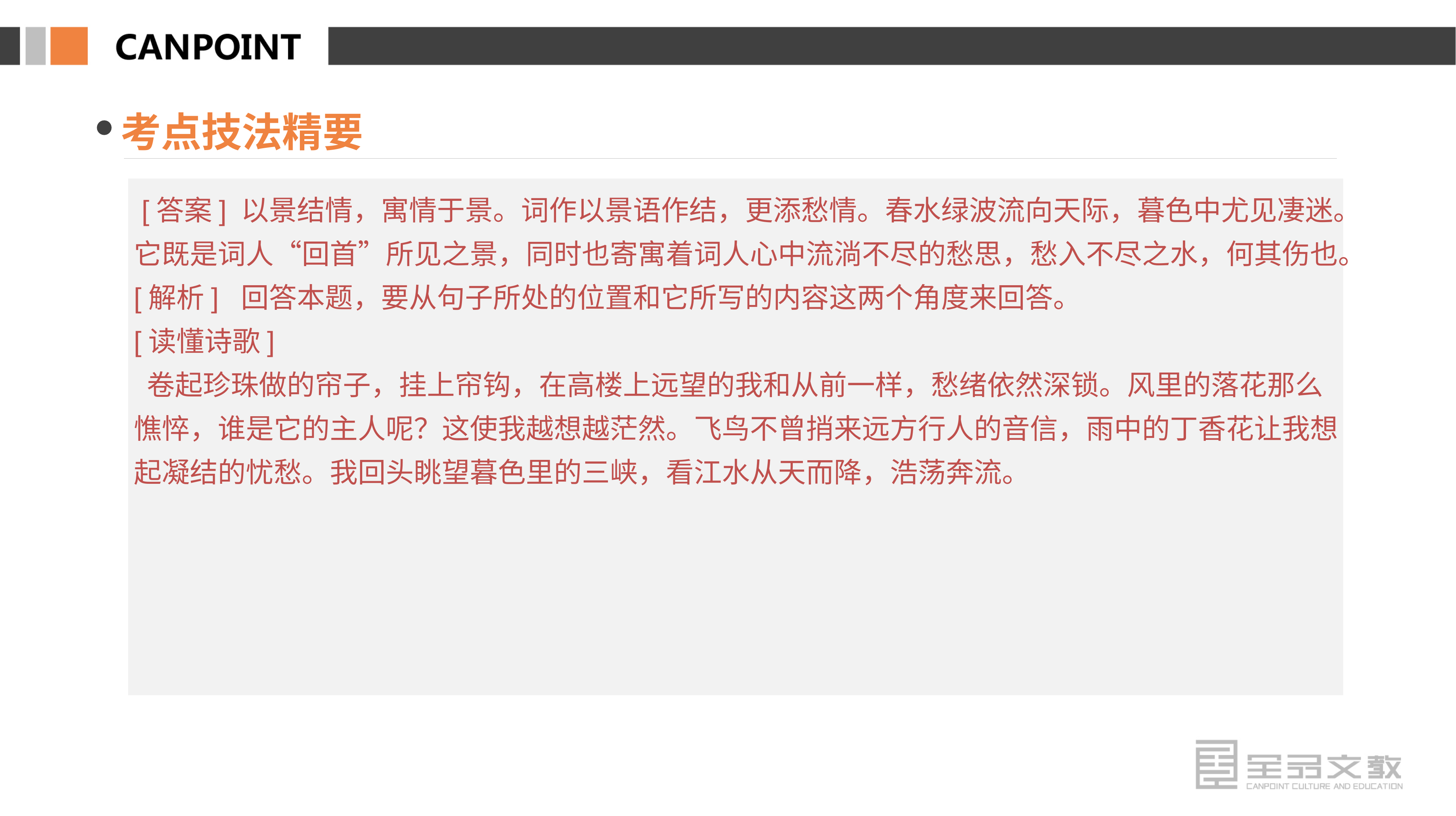

考点技法精要

 [答案] 以景结情，寓情于景。词作以景语作结，更添愁情。春水绿波流向天际，暮色中尤见凄迷。它既是词人“回首”所见之景，同时也寄寓着词人心中流淌不尽的愁思，愁入不尽之水，何其伤也。
[解析]  回答本题，要从句子所处的位置和它所写的内容这两个角度来回答。
[读懂诗歌]
 卷起珍珠做的帘子，挂上帘钩，在高楼上远望的我和从前一样，愁绪依然深锁。风里的落花那么憔悴，谁是它的主人呢？这使我越想越茫然。飞鸟不曾捎来远方行人的音信，雨中的丁香花让我想起凝结的忧愁。我回头眺望暮色里的三峡，看江水从天而降，浩荡奔流。